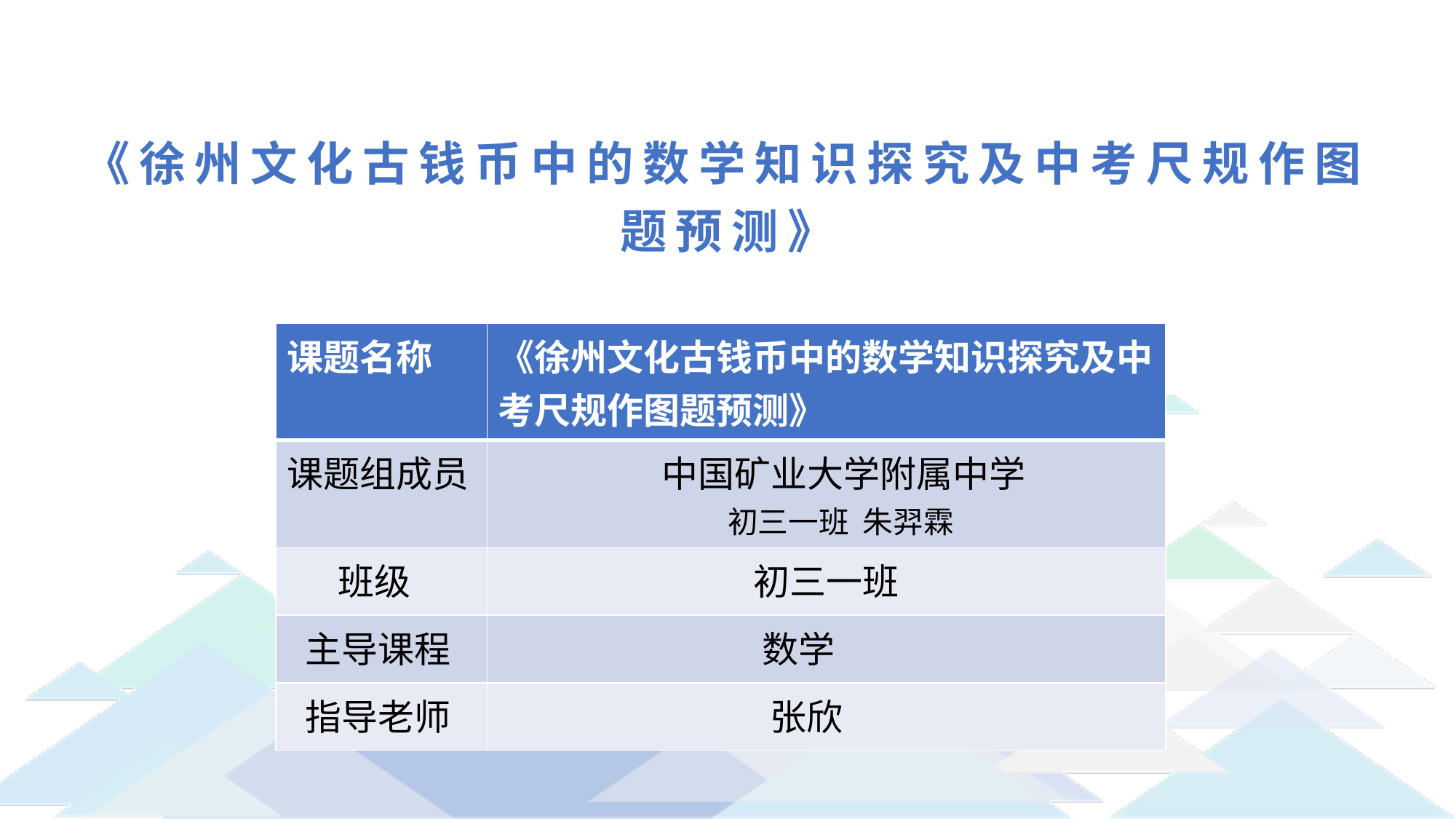

# 《徐州文化古钱币中的数学知识探究及中考尺规作图题预测》
| 课题名称 | 《徐州文化古钱币中的数学知识探究及中考尺规作图题预测》 |
| --- | --- |
| 课题组成员 | 中国矿业大学附属中学 初三一班 朱羿霖 |
| 班级 | 初三一班 |
| 主导课程 | 数学 |
| 指导老师 | 张欣 |
单击此处添加副标题
汇报人姓名